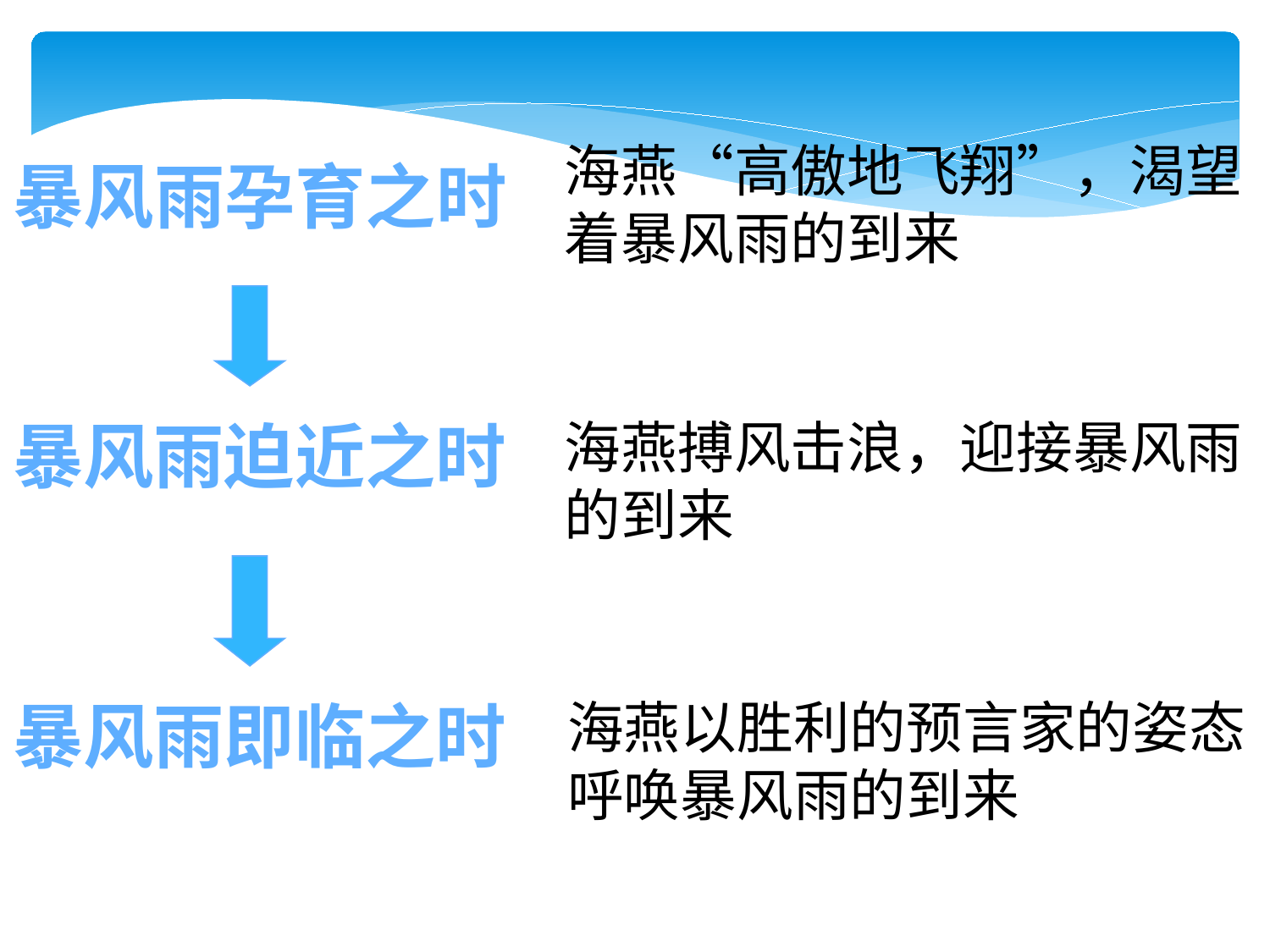

海燕“高傲地飞翔”，渴望着暴风雨的到来
暴风雨孕育之时

暴风雨迫近之时
海燕搏风击浪，迎接暴风雨的到来

暴风雨即临之时
海燕以胜利的预言家的姿态呼唤暴风雨的到来